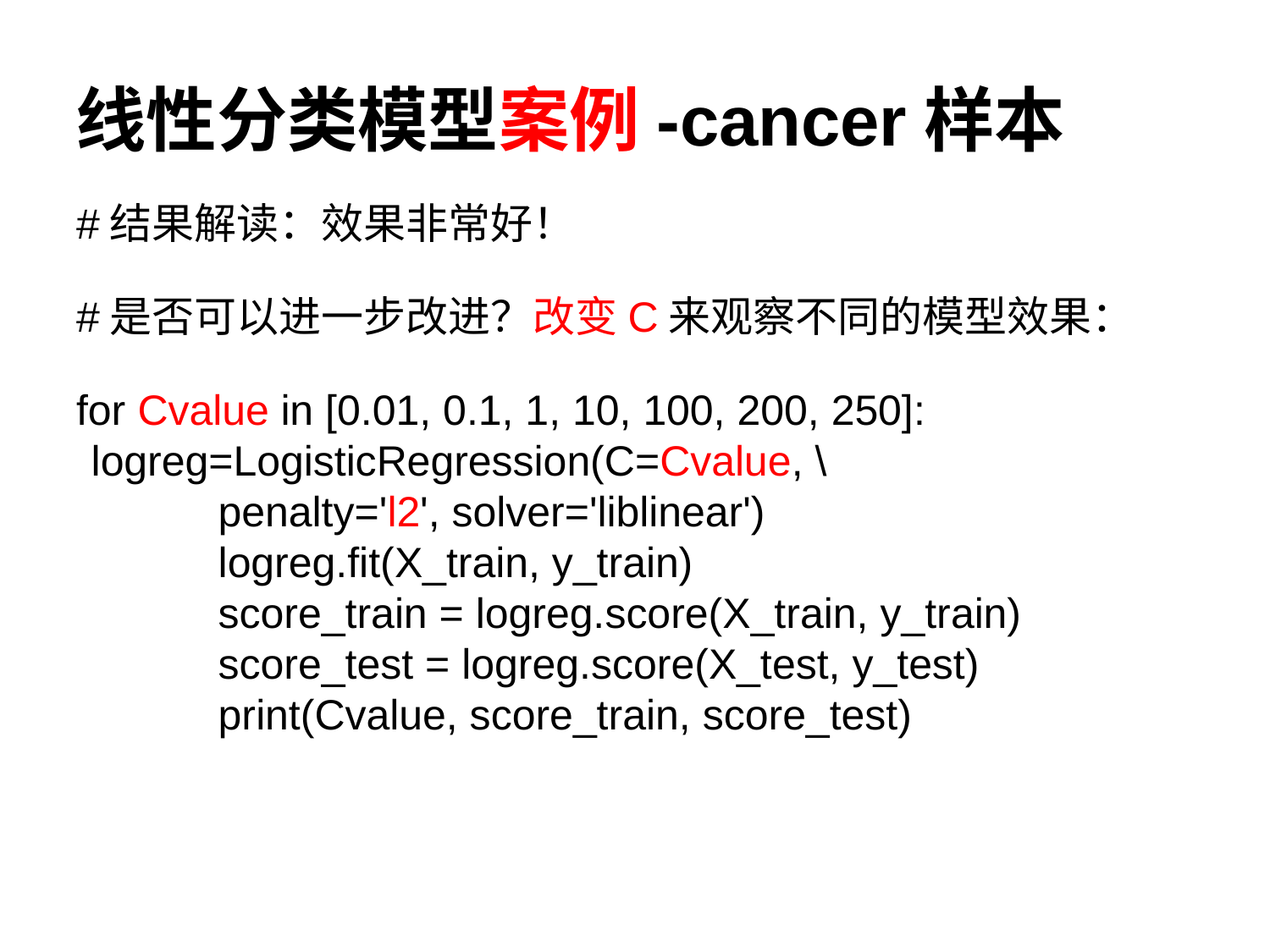

# 线性分类模型案例-cancer样本
#结果解读：效果非常好！
#是否可以进一步改进？改变C来观察不同的模型效果：
for Cvalue in [0.01, 0.1, 1, 10, 100, 200, 250]:  	logreg=LogisticRegression(C=Cvalue, \ 				penalty='l2', solver='liblinear')
		logreg.fit(X_train, y_train)
		score_train = logreg.score(X_train, y_train)
		score_test = logreg.score(X_test, y_test)
		print(Cvalue, score_train, score_test)